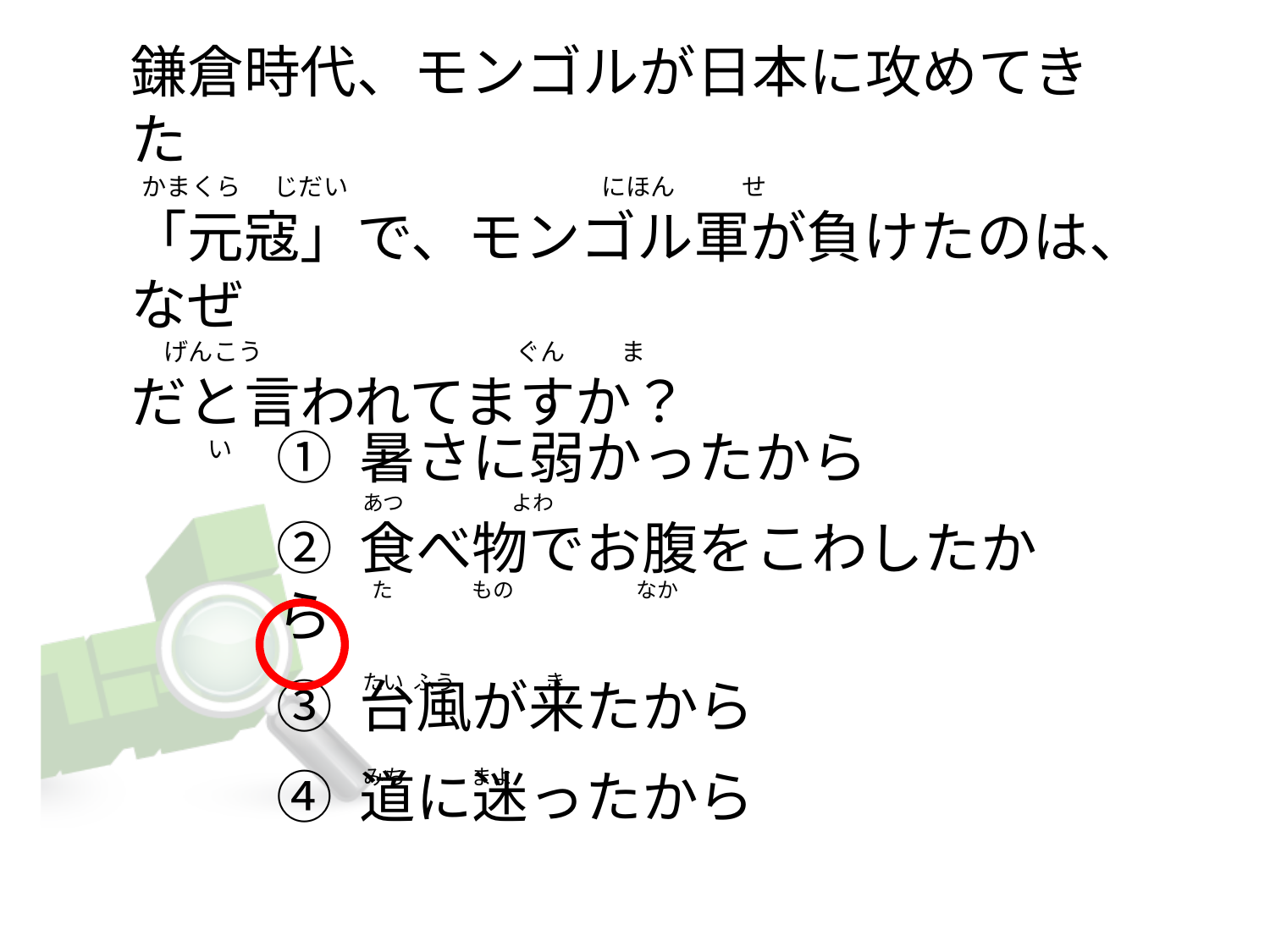

# 鎌倉時代、モンゴルが日本に攻めてきた   かまくら      じだい                                              にほん            せ 「元寇」で、モンゴル軍が負けたのは、なぜ       げんこう                                              ぐん          ま だと言われてますか？               い
① 暑さに弱かったから
② 食べ物でお腹をこわしたから
③ 台風が来たから
④ 道に迷ったから
あつ                       よわ
 た                 もの                          なか

たい  ふう                   き
みち              まよ